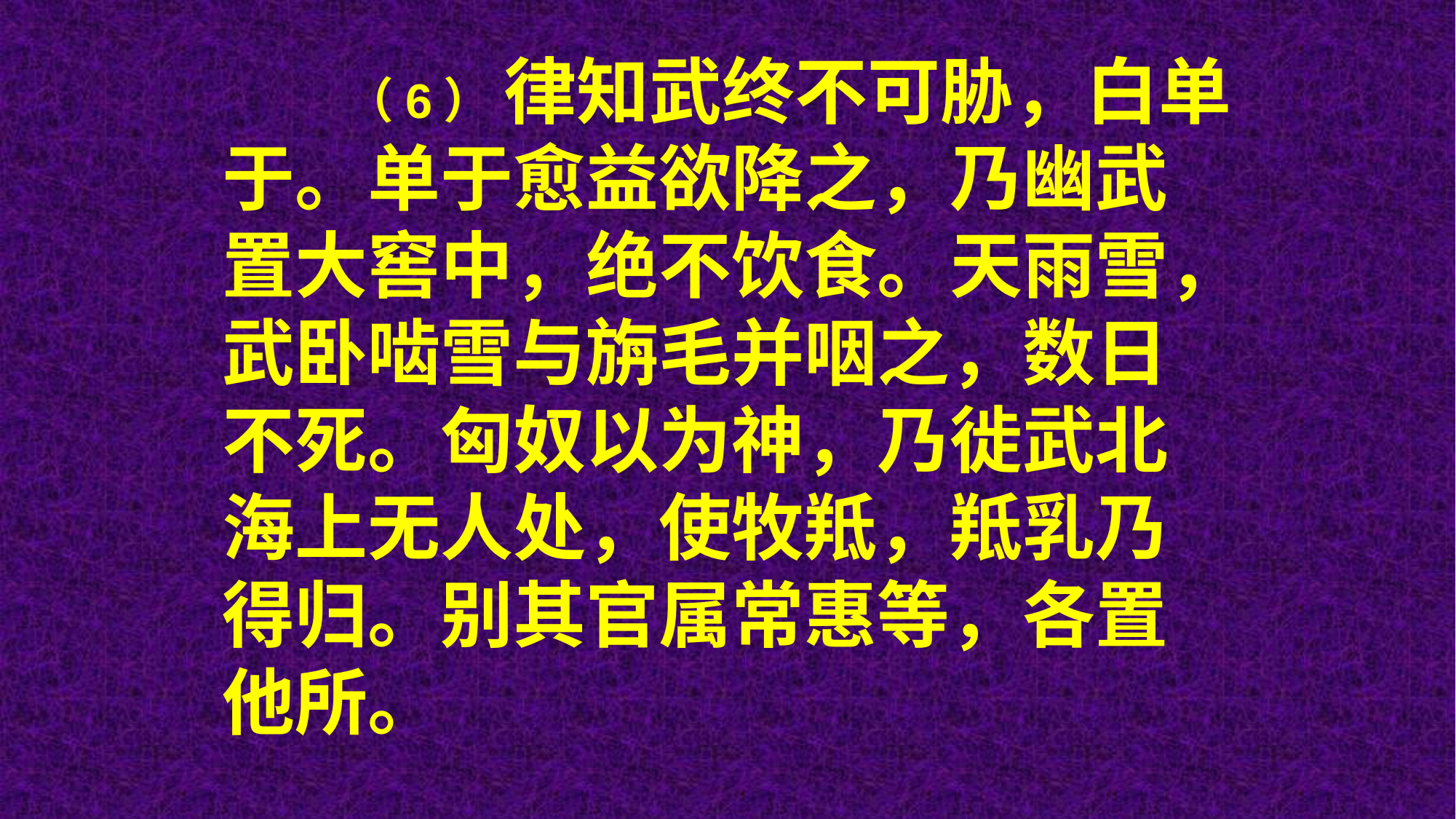

（6） 律知武终不可胁，白单于。单于愈益欲降之，乃幽武置大窖中，绝不饮食。天雨雪，武卧啮雪与旃毛并咽之，数日不死。匈奴以为神，乃徙武北海上无人处，使牧羝，羝乳乃得归。别其官属常惠等，各置他所。